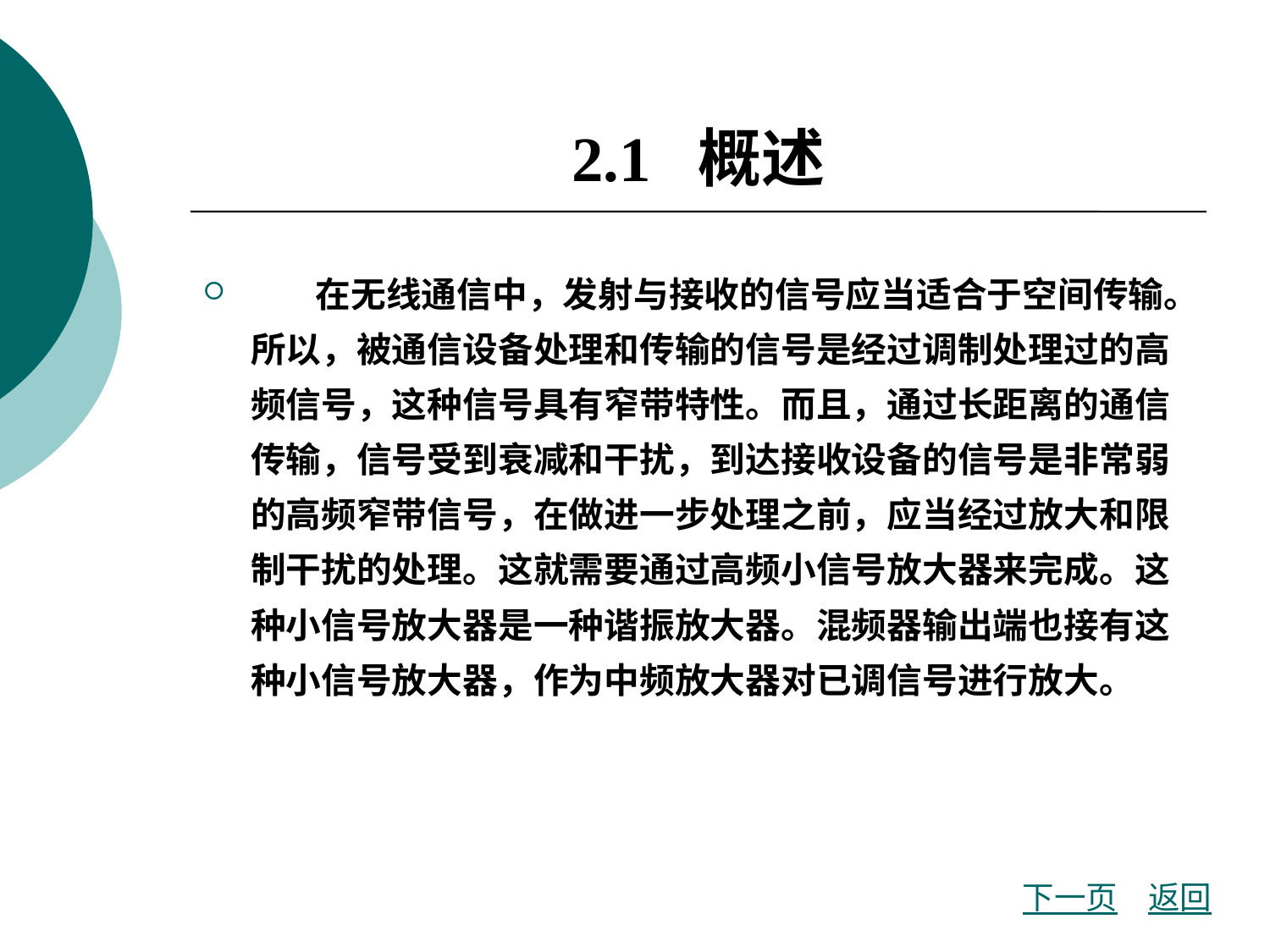

# 2.1  概述
       在无线通信中，发射与接收的信号应当适合于空间传输。所以，被通信设备处理和传输的信号是经过调制处理过的高频信号，这种信号具有窄带特性。而且，通过长距离的通信传输，信号受到衰减和干扰，到达接收设备的信号是非常弱的高频窄带信号，在做进一步处理之前，应当经过放大和限制干扰的处理。这就需要通过高频小信号放大器来完成。这种小信号放大器是一种谐振放大器。混频器输出端也接有这种小信号放大器，作为中频放大器对已调信号进行放大。
下一页
返回